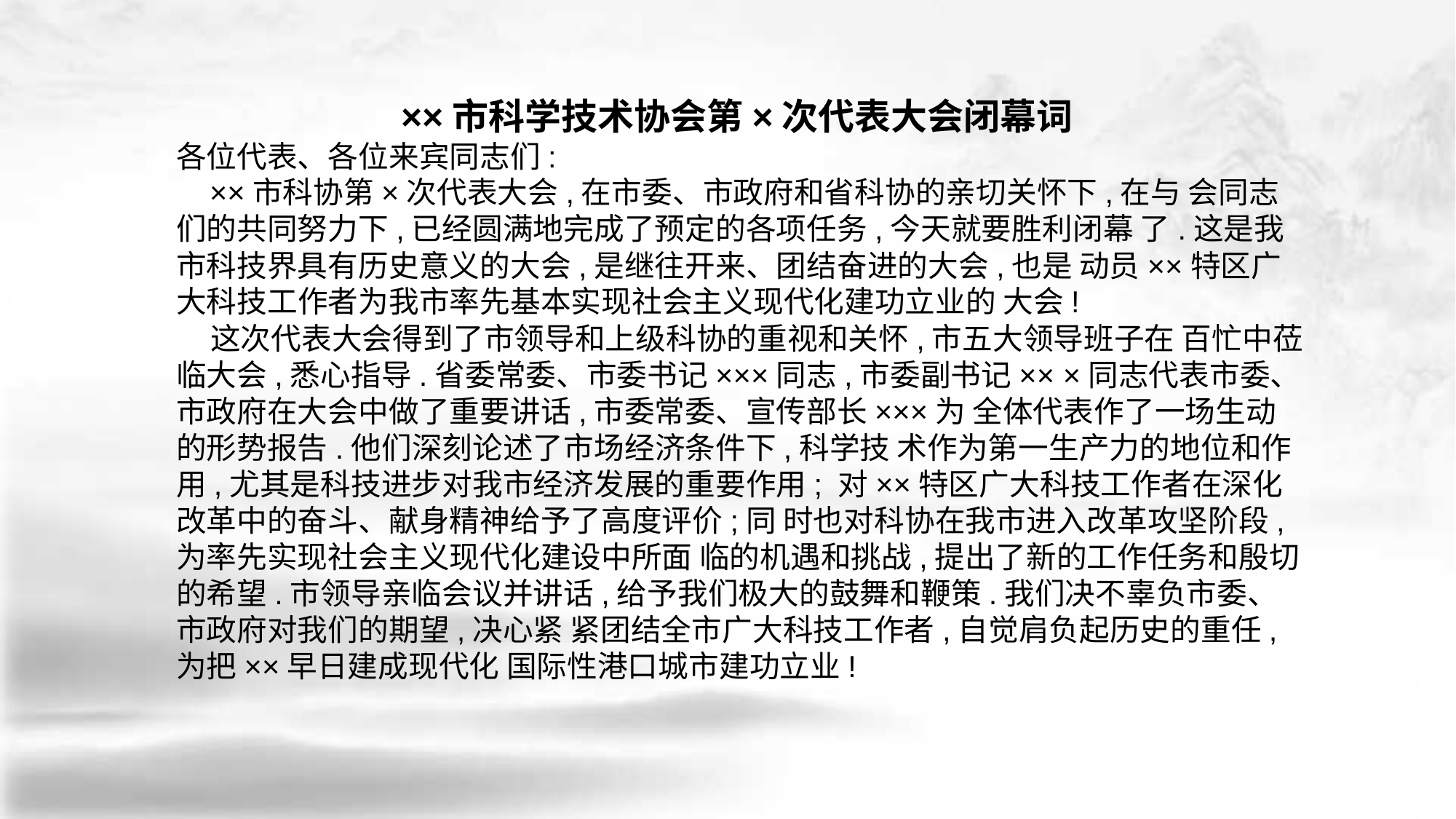

××市科学技术协会第×次代表大会闭幕词
各位代表、各位来宾同志们:
    ××市科协第×次代表大会,在市委、市政府和省科协的亲切关怀下,在与 会同志们的共同努力下,已经圆满地完成了预定的各项任务,今天就要胜利闭幕 了.这是我市科技界具有历史意义的大会,是继往开来、团结奋进的大会,也是 动员××特区广大科技工作者为我市率先基本实现社会主义现代化建功立业的 大会!
    这次代表大会得到了市领导和上级科协的重视和关怀,市五大领导班子在 百忙中莅临大会,悉心指导.省委常委、市委书记×××同志,市委副书记×× ×同志代表市委、市政府在大会中做了重要讲话,市委常委、宣传部长×××为 全体代表作了一场生动的形势报告.他们深刻论述了市场经济条件下,科学技 术作为第一生产力的地位和作用,尤其是科技进步对我市经济发展的重要作用; 对××特区广大科技工作者在深化改革中的奋斗、献身精神给予了高度评价;同 时也对科协在我市进入改革攻坚阶段,为率先实现社会主义现代化建设中所面 临的机遇和挑战,提出了新的工作任务和殷切的希望.市领导亲临会议并讲话,给予我们极大的鼓舞和鞭策.我们决不辜负市委、市政府对我们的期望,决心紧 紧团结全市广大科技工作者,自觉肩负起历史的重任,为把××早日建成现代化 国际性港口城市建功立业!